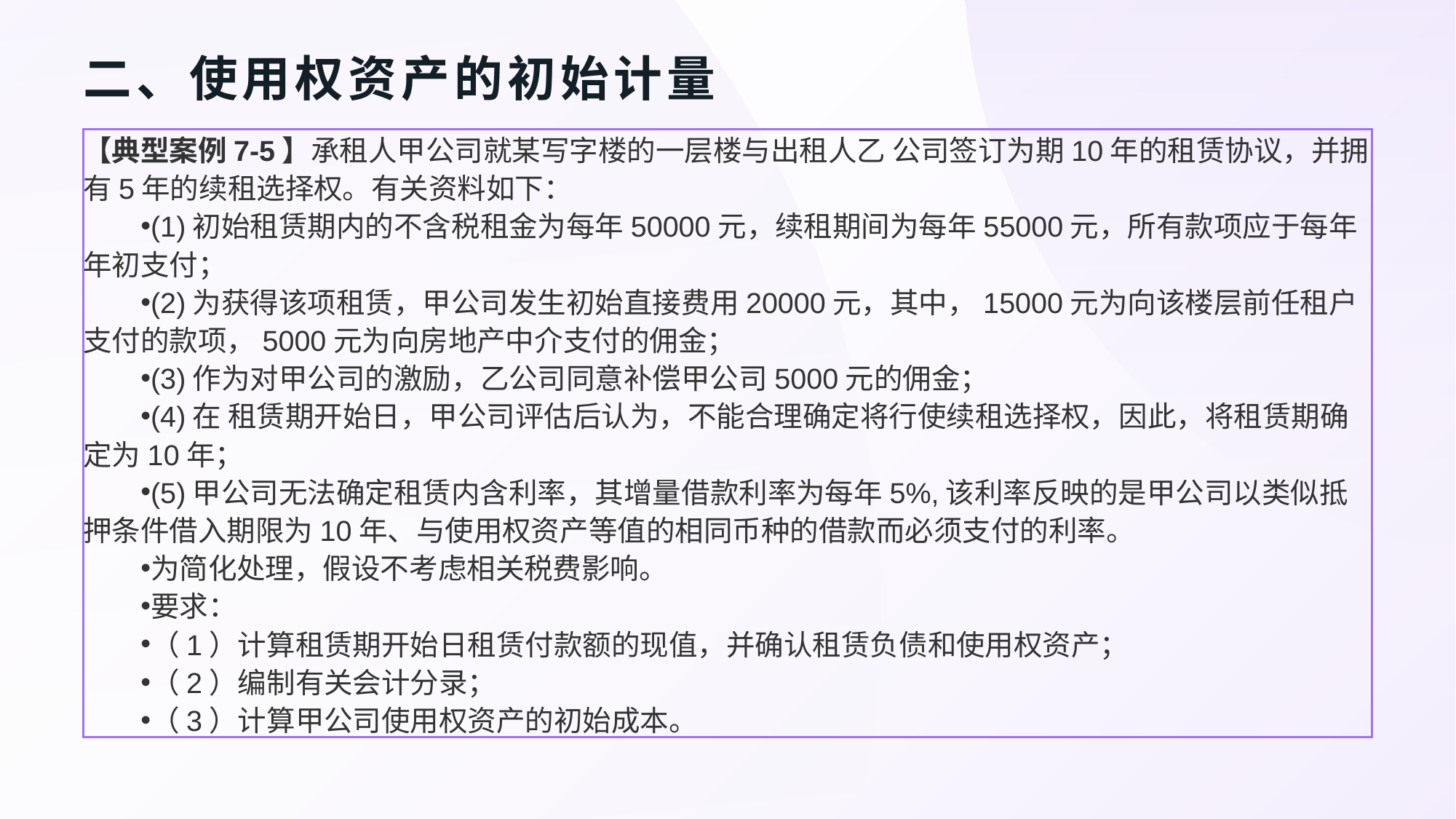

# 二、使用权资产的初始计量
【典型案例7-5】承租人甲公司就某写字楼的一层楼与出租人乙 公司签订为期10年的租赁协议，并拥有5年的续租选择权。有关资料如下：
(1)初始租赁期内的不含税租金为每年50000元，续租期间为每年55000元，所有款项应于每年年初支付；
(2)为获得该项租赁，甲公司发生初始直接费用20000元，其中，15000元为向该楼层前任租户支付的款项，5000元为向房地产中介支付的佣金；
(3)作为对甲公司的激励，乙公司同意补偿甲公司5000元的佣金；
(4)在 租赁期开始日，甲公司评估后认为，不能合理确定将行使续租选择权，因此，将租赁期确定为10年；
(5)甲公司无法确定租赁内含利率，其增量借款利率为每年5%,该利率反映的是甲公司以类似抵押条件借入期限为10年、与使用权资产等值的相同币种的借款而必须支付的利率。
为简化处理，假设不考虑相关税费影响。
要求：
（1）计算租赁期开始日租赁付款额的现值，并确认租赁负债和使用权资产；
（2）编制有关会计分录；
（3）计算甲公司使用权资产的初始成本。